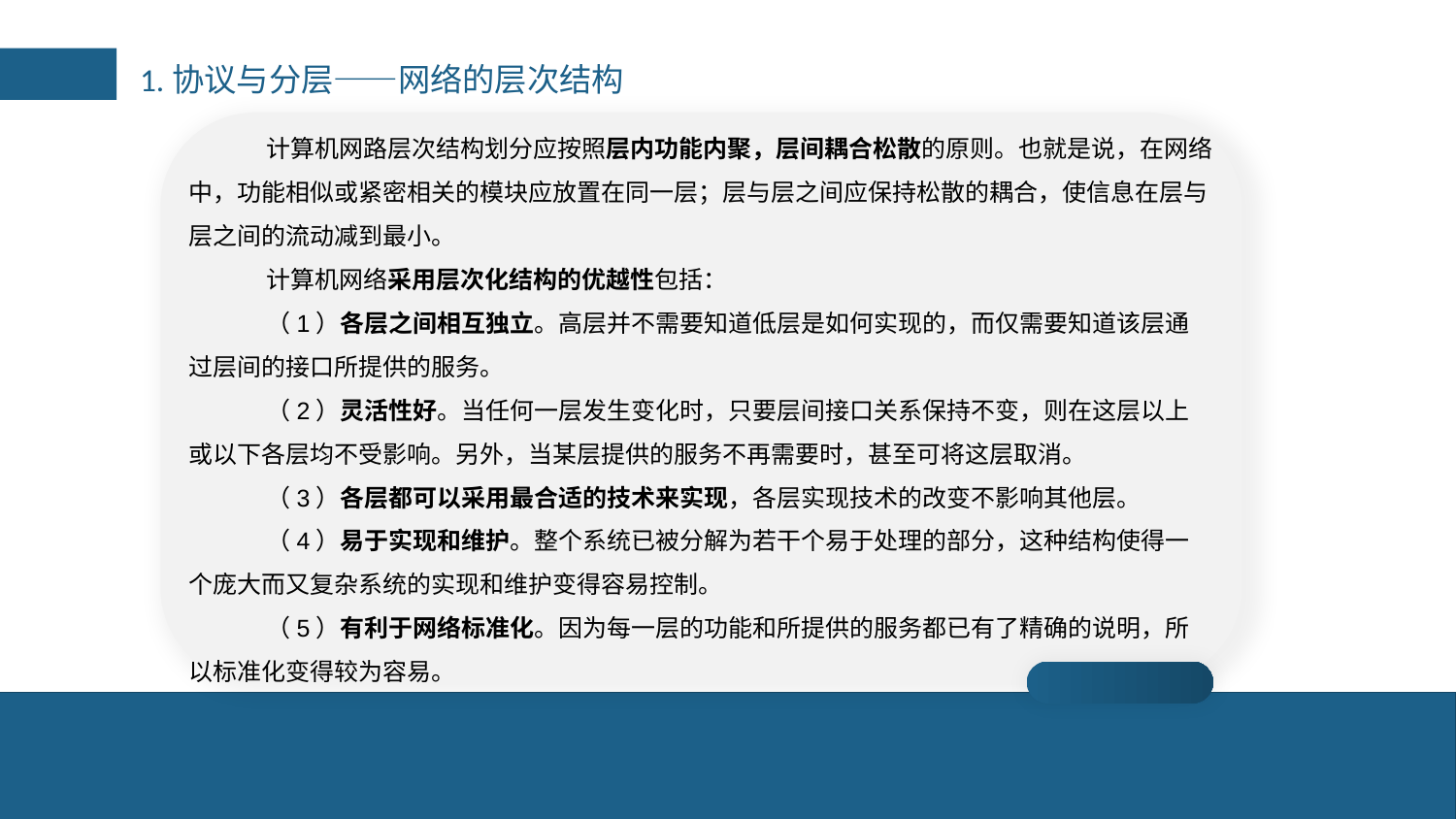

1.协议与分层——网络的层次结构
计算机网路层次结构划分应按照层内功能内聚，层间耦合松散的原则。也就是说，在网络中，功能相似或紧密相关的模块应放置在同一层；层与层之间应保持松散的耦合，使信息在层与层之间的流动减到最小。
计算机网络采用层次化结构的优越性包括：
（1）各层之间相互独立。高层并不需要知道低层是如何实现的，而仅需要知道该层通过层间的接口所提供的服务。
（2）灵活性好。当任何一层发生变化时，只要层间接口关系保持不变，则在这层以上或以下各层均不受影响。另外，当某层提供的服务不再需要时，甚至可将这层取消。
（3）各层都可以采用最合适的技术来实现，各层实现技术的改变不影响其他层。
（4）易于实现和维护。整个系统已被分解为若干个易于处理的部分，这种结构使得一个庞大而又复杂系统的实现和维护变得容易控制。
（5）有利于网络标准化。因为每一层的功能和所提供的服务都已有了精确的说明，所以标准化变得较为容易。